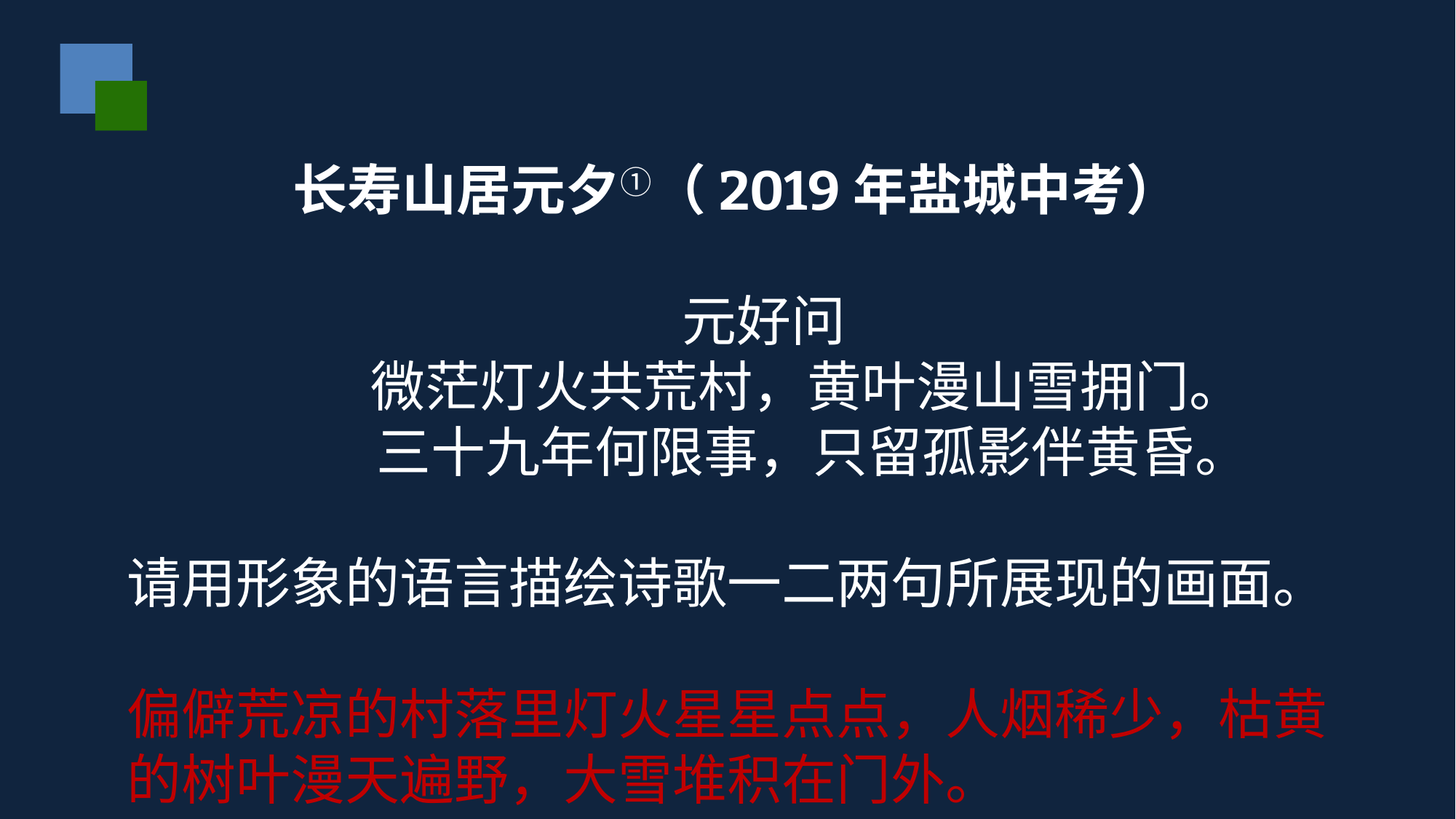

长寿山居元夕①（2019年盐城中考）                                                                                                                      元好问
            微茫灯火共荒村，黄叶漫山雪拥门。
             三十九年何限事，只留孤影伴黄昏。

请用形象的语言描绘诗歌一二两句所展现的画面。
偏僻荒凉的村落里灯火星星点点，人烟稀少，枯黄的树叶漫天遍野，大雪堆积在门外。